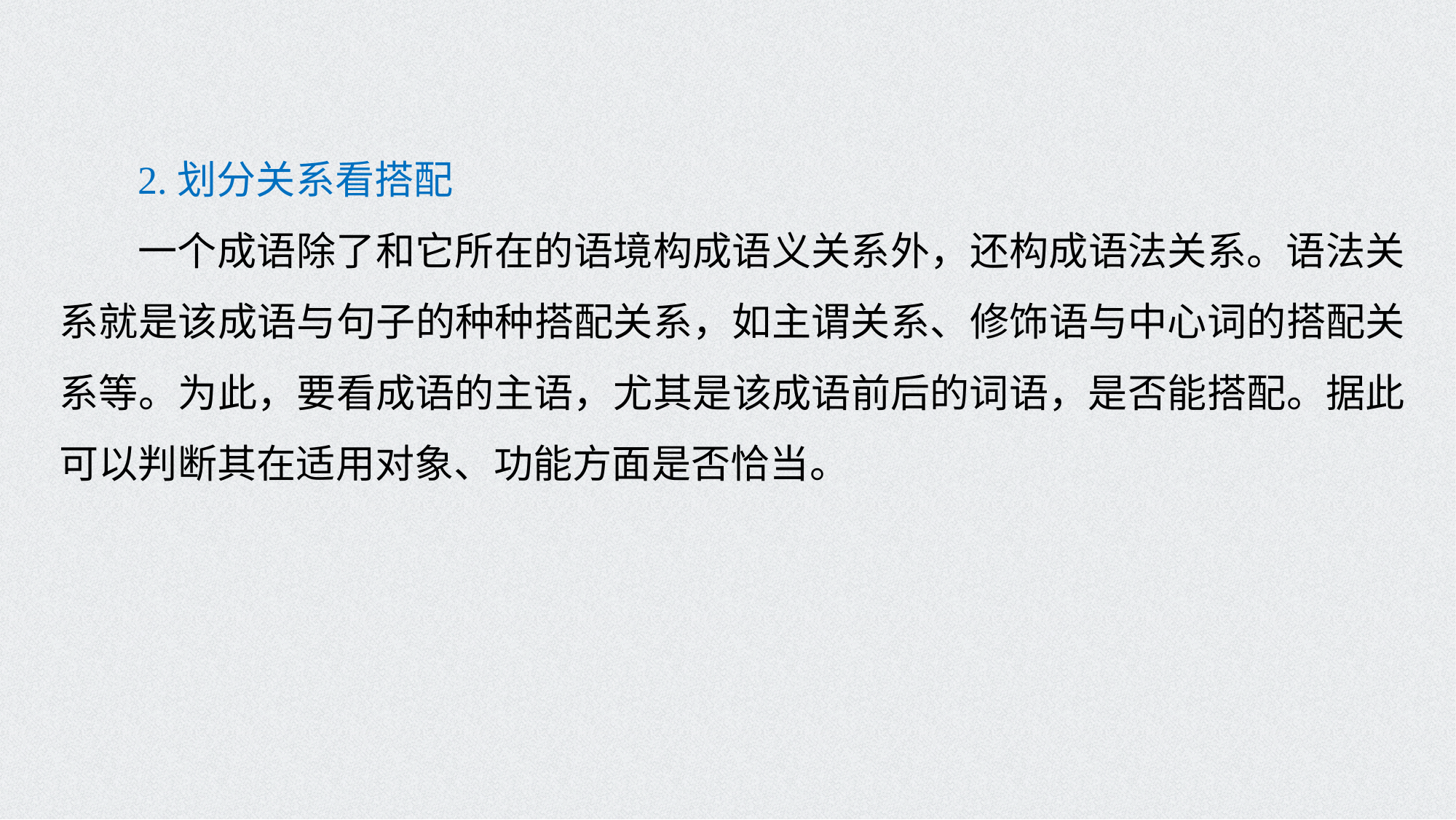

2.划分关系看搭配
一个成语除了和它所在的语境构成语义关系外，还构成语法关系。语法关系就是该成语与句子的种种搭配关系，如主谓关系、修饰语与中心词的搭配关系等。为此，要看成语的主语，尤其是该成语前后的词语，是否能搭配。据此可以判断其在适用对象、功能方面是否恰当。